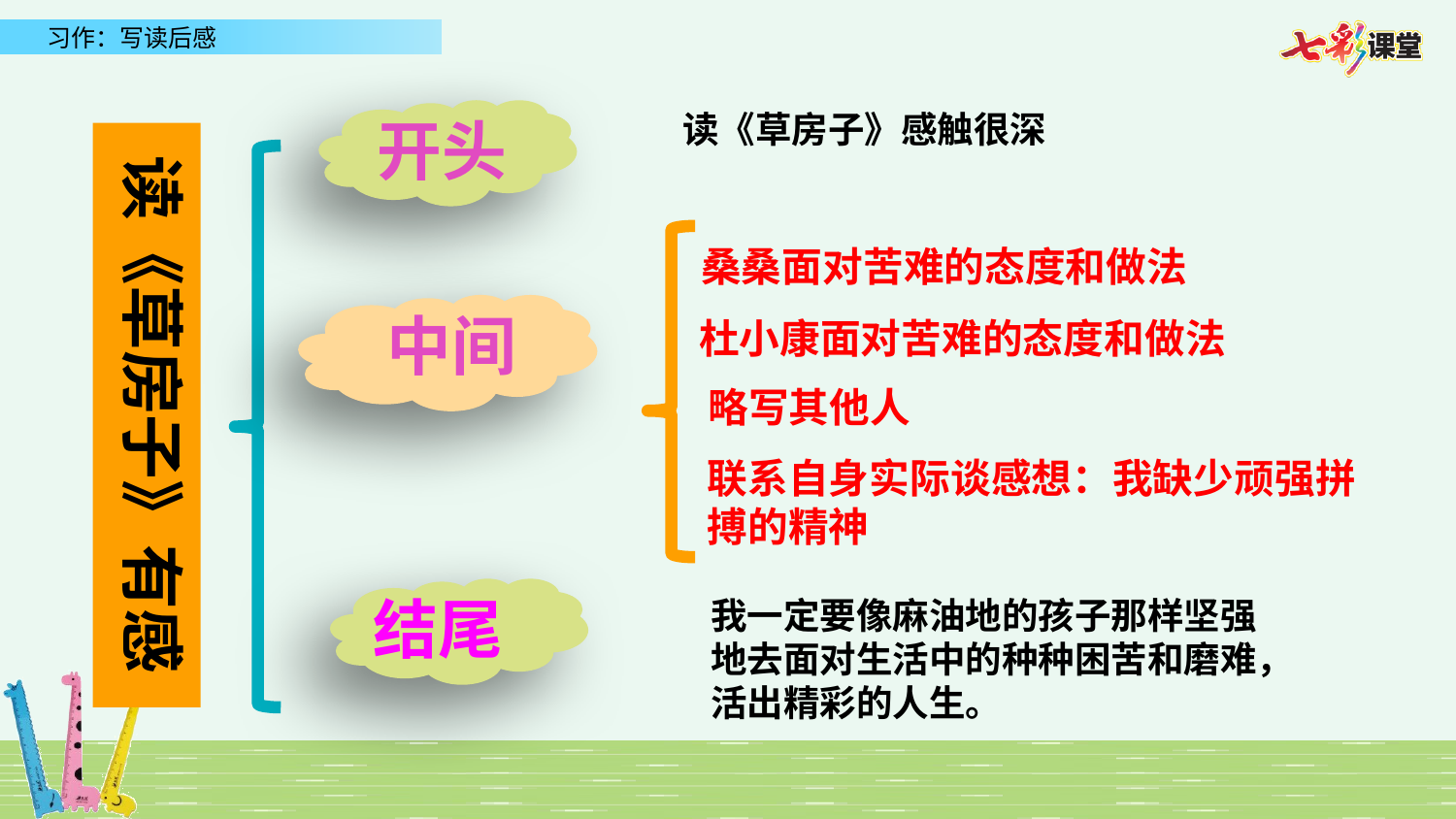

开头
读《草房子》感触很深
读《草房子》有感

桑桑面对苦难的态度和做法

中间
杜小康面对苦难的态度和做法
略写其他人
联系自身实际谈感想：我缺少顽强拼搏的精神

结尾
我一定要像麻油地的孩子那样坚强地去面对生活中的种种困苦和磨难，活出精彩的人生。